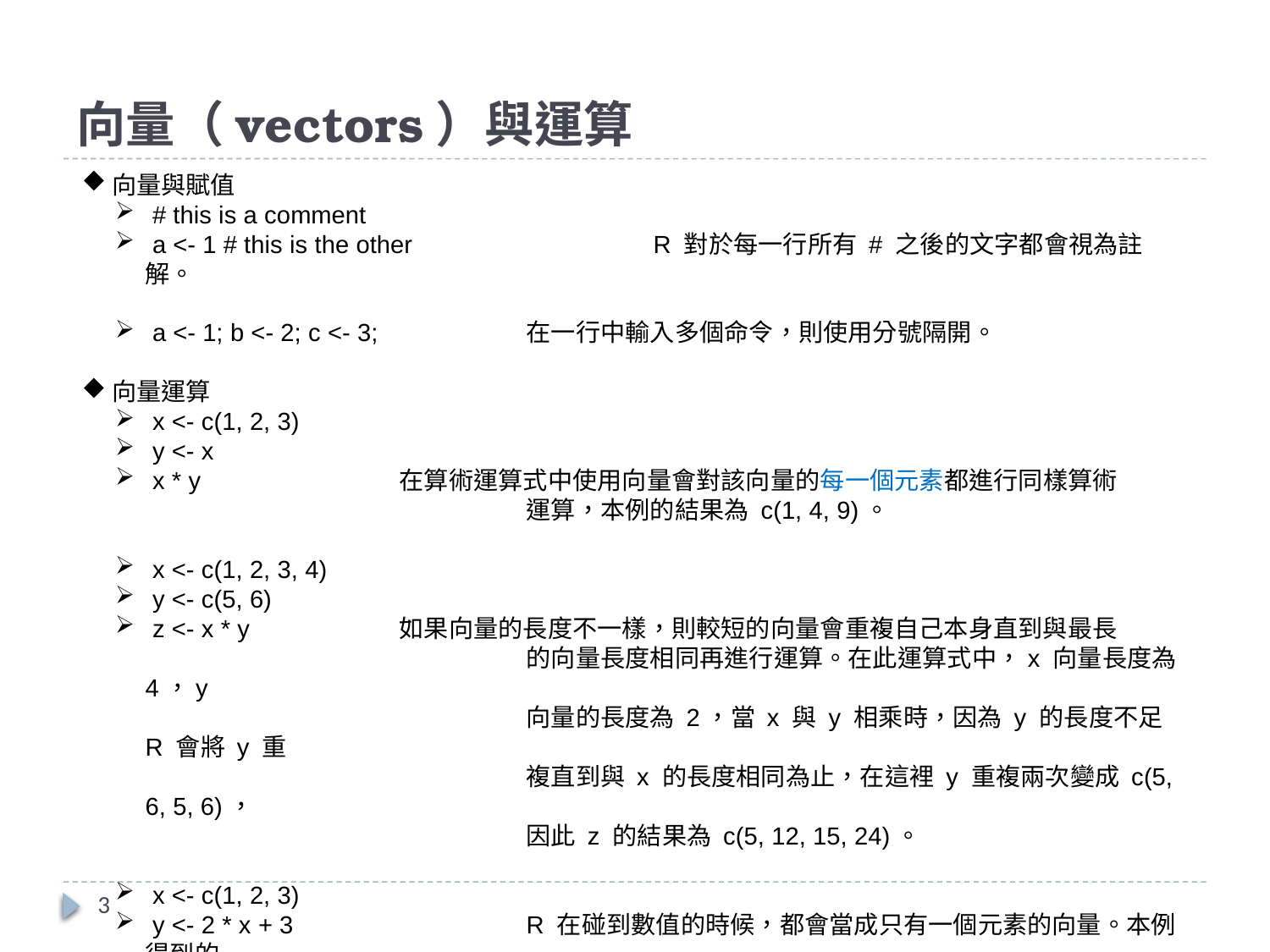

# 向量（vectors）與運算
向量與賦值
 # this is a comment
 a <- 1 # this is the other		R 對於每一行所有 # 之後的文字都會視為註解。

 a <- 1; b <- 2; c <- 3;		在一行中輸入多個命令，則使用分號隔開。

向量運算
 x <- c(1, 2, 3)
 y <- x
 x * y		在算術運算式中使用向量會對該向量的每一個元素都進行同樣算術
			運算，本例的結果為 c(1, 4, 9)。

 x <- c(1, 2, 3, 4)
 y <- c(5, 6)
 z <- x * y		如果向量的長度不一樣，則較短的向量會重複自己本身直到與最長
			的向量長度相同再進行運算。在此運算式中，x 向量長度為 4，y
			向量的長度為 2，當 x 與 y 相乘時，因為 y 的長度不足 R 會將 y 重
			複直到與 x 的長度相同為止，在這裡 y 重複兩次變成 c(5, 6, 5, 6)，
			因此 z 的結果為 c(5, 12, 15, 24)。

 x <- c(1, 2, 3)
 y <- 2 * x + 3		R 在碰到數值的時候，都會當成只有一個元素的向量。本例得到的
			y為(5, 7, 9)。
3